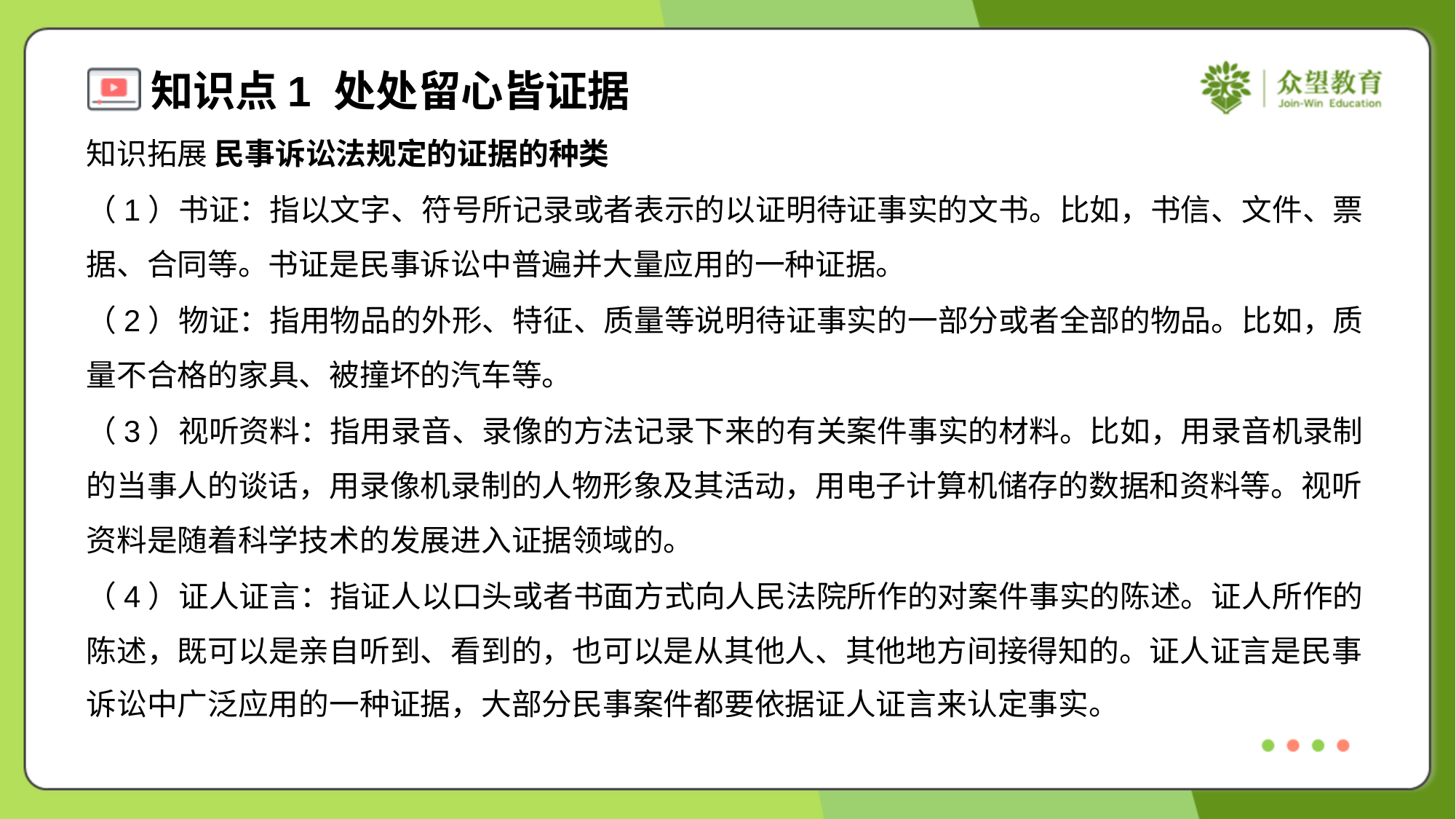

知识拓展 民事诉讼法规定的证据的种类
（1）书证：指以文字、符号所记录或者表示的以证明待证事实的文书。比如，书信、文件、票
据、合同等。书证是民事诉讼中普遍并大量应用的一种证据。
（2）物证：指用物品的外形、特征、质量等说明待证事实的一部分或者全部的物品。比如，质
量不合格的家具、被撞坏的汽车等。
（3）视听资料：指用录音、录像的方法记录下来的有关案件事实的材料。比如，用录音机录制
的当事人的谈话，用录像机录制的人物形象及其活动，用电子计算机储存的数据和资料等。视听
资料是随着科学技术的发展进入证据领域的。
（4）证人证言：指证人以口头或者书面方式向人民法院所作的对案件事实的陈述。证人所作的
陈述，既可以是亲自听到、看到的，也可以是从其他人、其他地方间接得知的。证人证言是民事
诉讼中广泛应用的一种证据，大部分民事案件都要依据证人证言来认定事实。